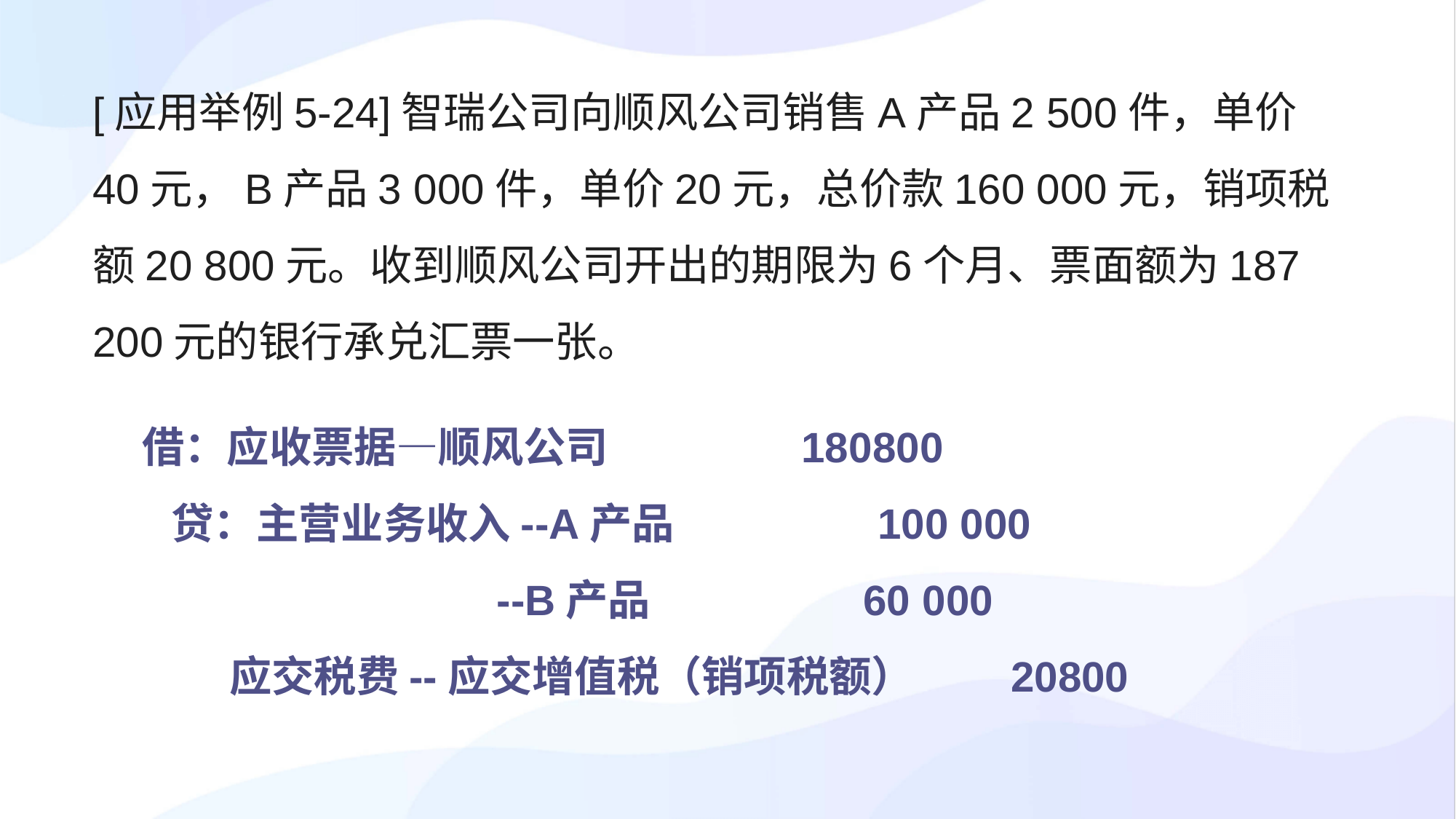

[应用举例5-24]智瑞公司向顺风公司销售A产品2 500件，单价40元，B产品3 000件，单价20元，总价款160 000元，销项税额20 800元。收到顺风公司开出的期限为6个月、票面额为187 200元的银行承兑汇票一张。
借：应收票据—顺风公司                   180800
  贷：主营业务收入--A产品                    100 000
                              --B产品                     60 000
        应交税费--应交增值税（销项税额）         20800